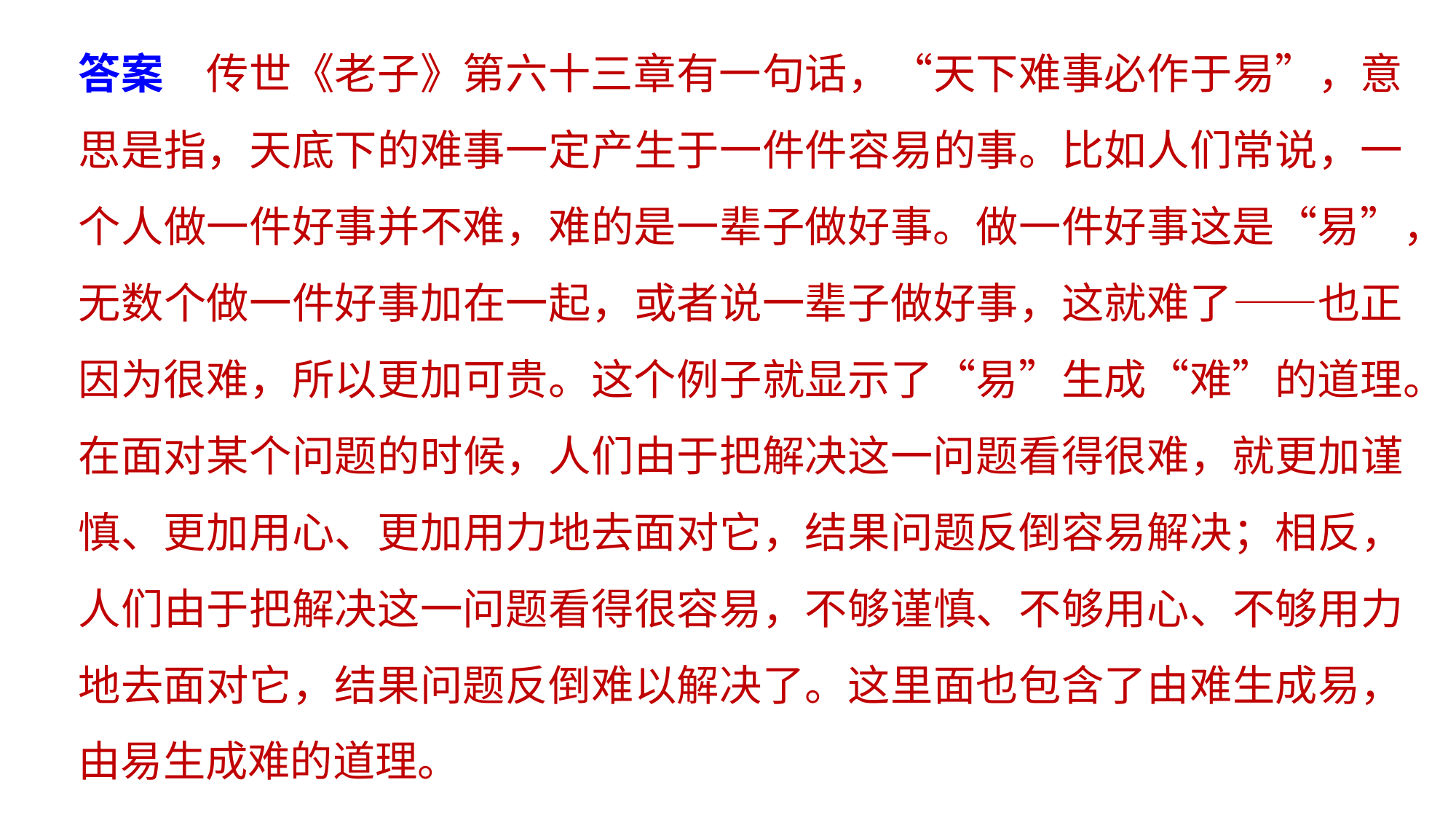

答案　传世《老子》第六十三章有一句话，“天下难事必作于易”，意思是指，天底下的难事一定产生于一件件容易的事。比如人们常说，一个人做一件好事并不难，难的是一辈子做好事。做一件好事这是“易”，无数个做一件好事加在一起，或者说一辈子做好事，这就难了——也正因为很难，所以更加可贵。这个例子就显示了“易”生成“难”的道理。在面对某个问题的时候，人们由于把解决这一问题看得很难，就更加谨慎、更加用心、更加用力地去面对它，结果问题反倒容易解决；相反，人们由于把解决这一问题看得很容易，不够谨慎、不够用心、不够用力地去面对它，结果问题反倒难以解决了。这里面也包含了由难生成易，由易生成难的道理。